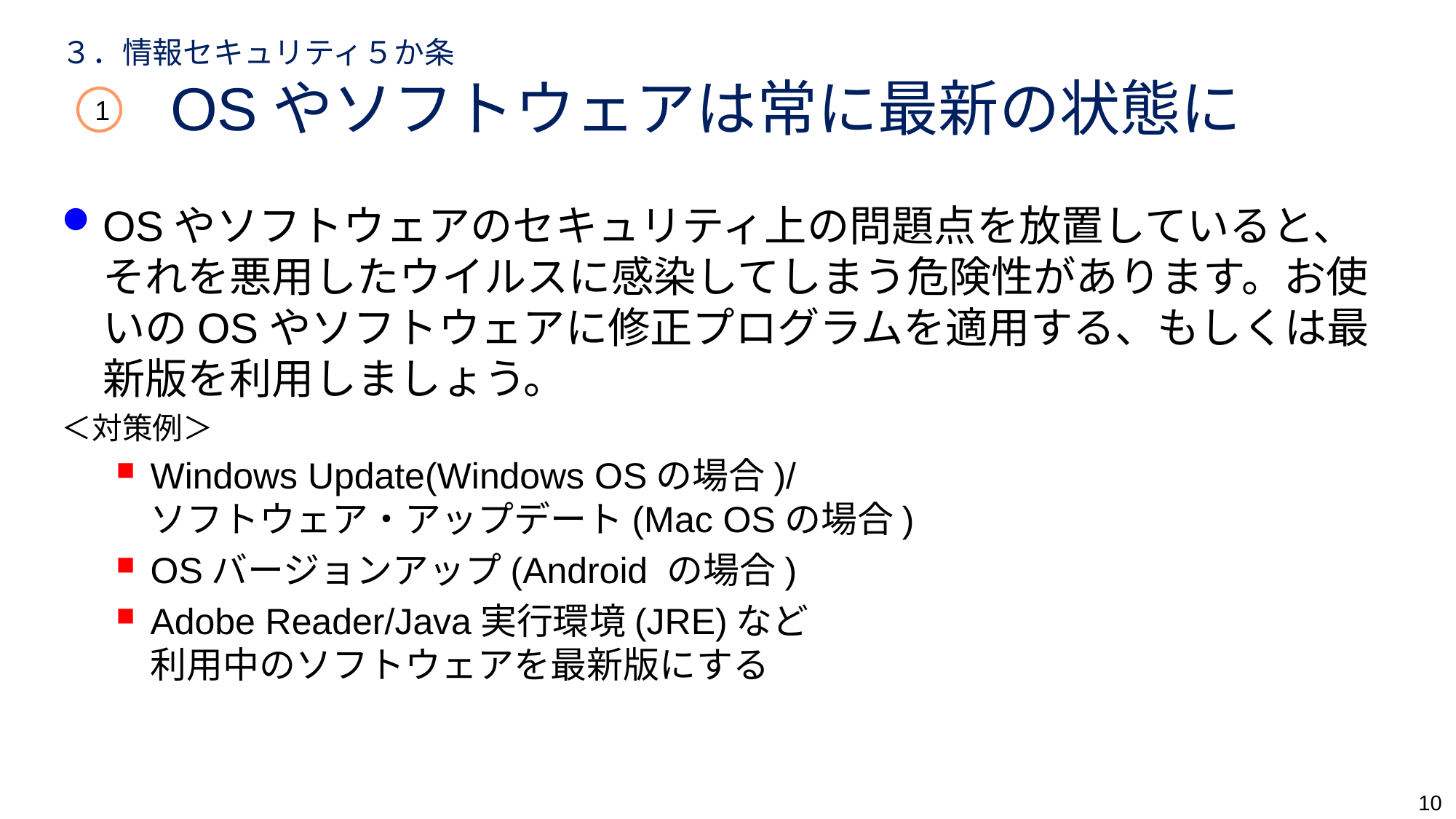

# ３．情報セキュリティ５か条 　　OSやソフトウェアは常に最新の状態に
1
OSやソフトウェアのセキュリティ上の問題点を放置していると、それを悪用したウイルスに感染してしまう危険性があります。お使いのOSやソフトウェアに修正プログラムを適用する、もしくは最新版を利用しましょう。
＜対策例＞
Windows Update(Windows OSの場合)/
ソフトウェア・アップデート(Mac OSの場合)
OSバージョンアップ(Android の場合)
Adobe Reader/Java実行環境(JRE)など
利用中のソフトウェアを最新版にする